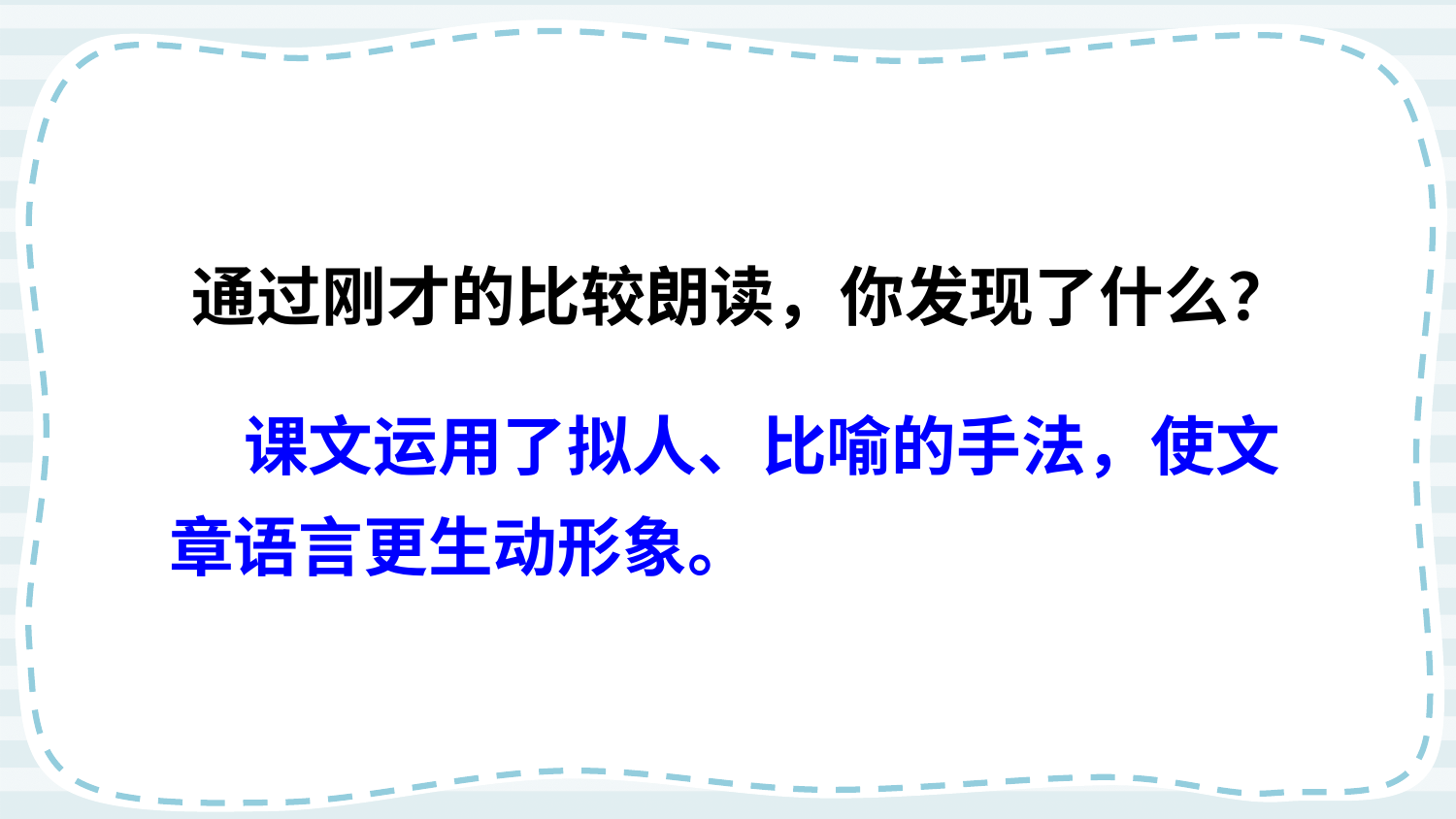

通过刚才的比较朗读，你发现了什么？
    课文运用了拟人、比喻的手法，使文章语言更生动形象。